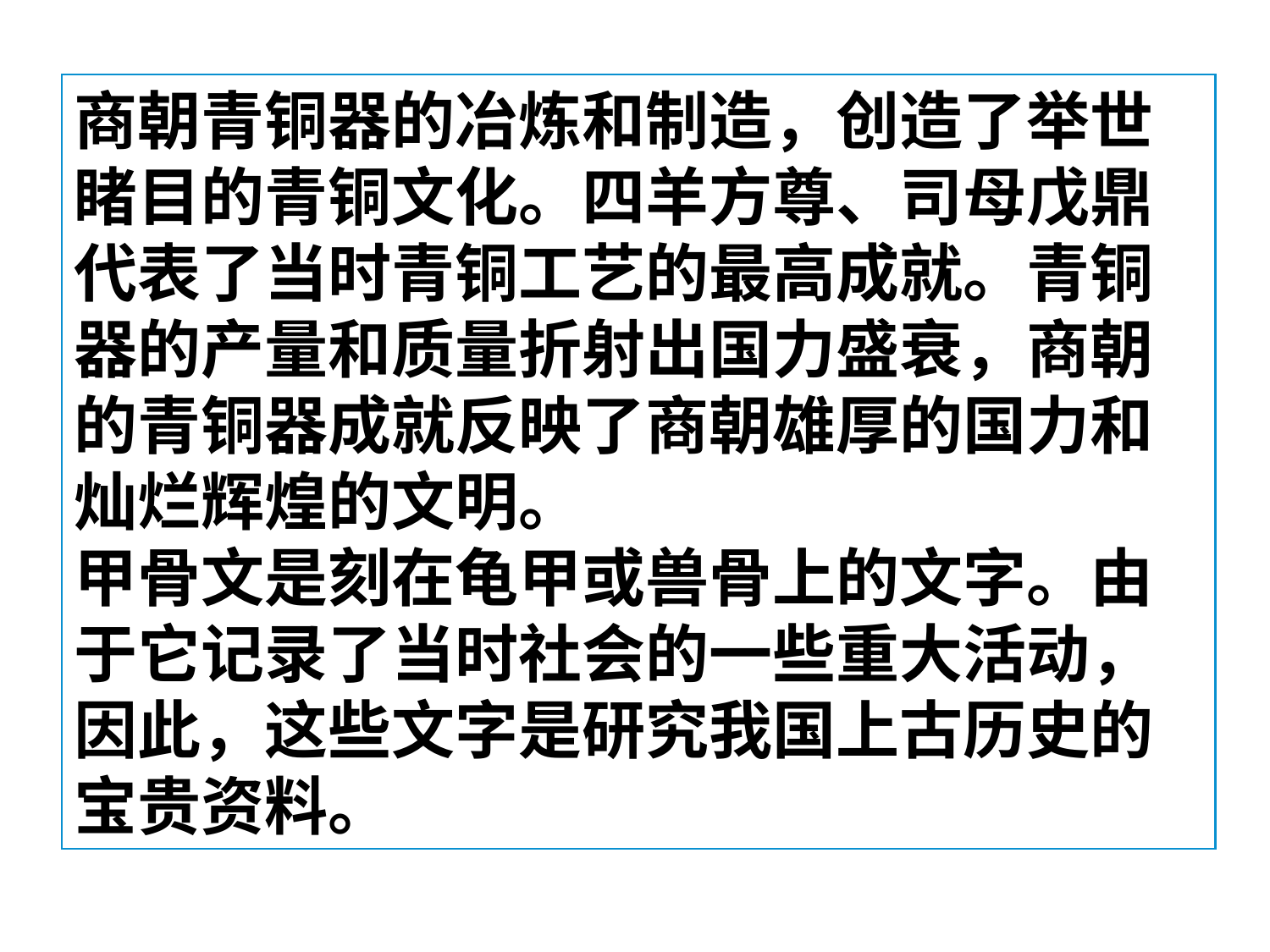

#
商朝青铜器的冶炼和制造，创造了举世睹目的青铜文化。四羊方尊、司母戊鼎代表了当时青铜工艺的最高成就。青铜器的产量和质量折射出国力盛衰，商朝的青铜器成就反映了商朝雄厚的国力和灿烂辉煌的文明。
甲骨文是刻在龟甲或兽骨上的文字。由于它记录了当时社会的一些重大活动，因此，这些文字是研究我国上古历史的宝贵资料。